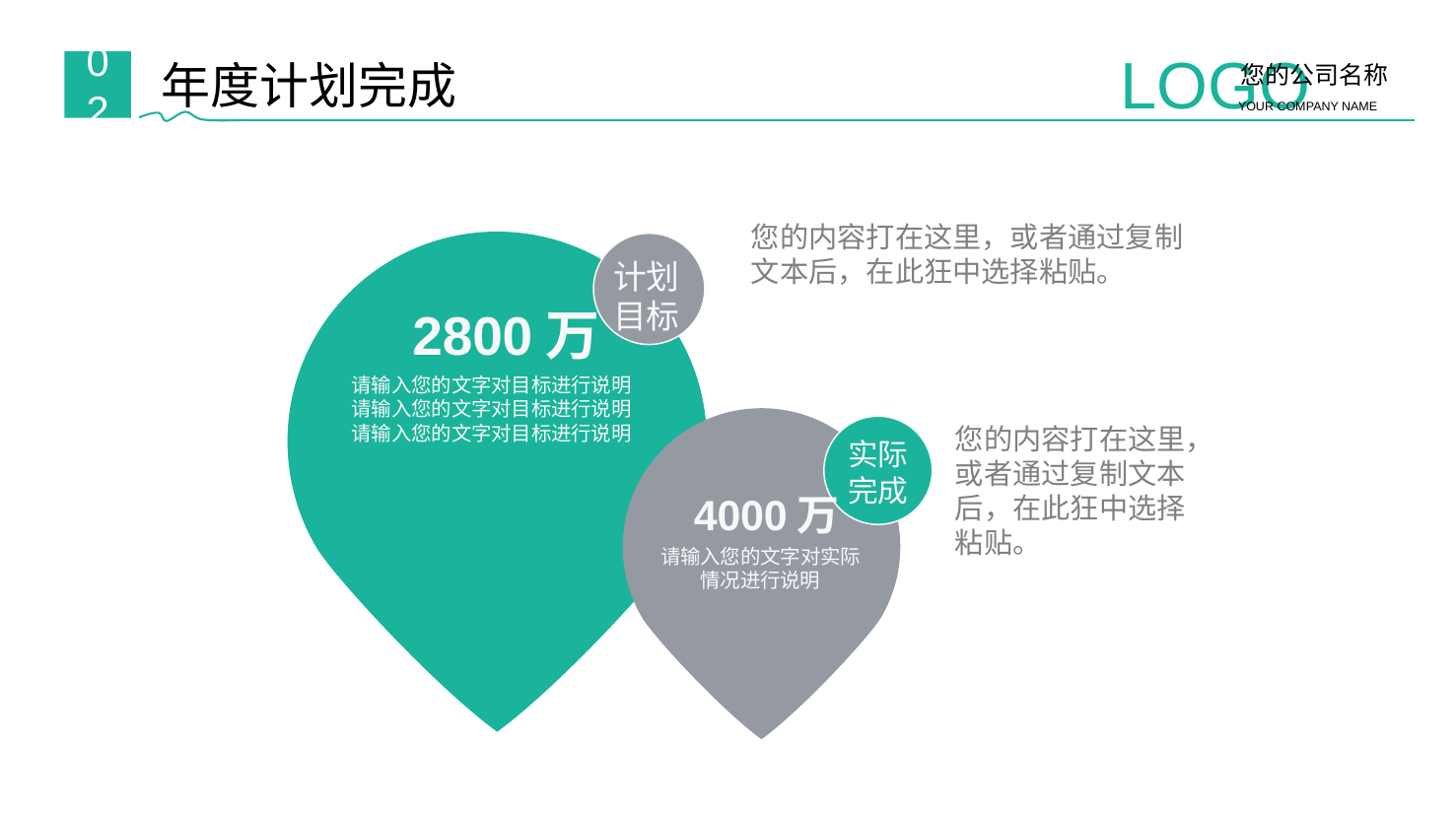

LOGO
您的公司名称
YOUR COMPANY NAME
年度计划完成
02

您的内容打在这里，或者通过复制文本后，在此狂中选择粘贴。

计划目标
2800万
请输入您的文字对目标进行说明请输入您的文字对目标进行说明请输入您的文字对目标进行说明

您的内容打在这里，或者通过复制文本后，在此狂中选择粘贴。

实际完成
4000万
请输入您的文字对实际情况进行说明